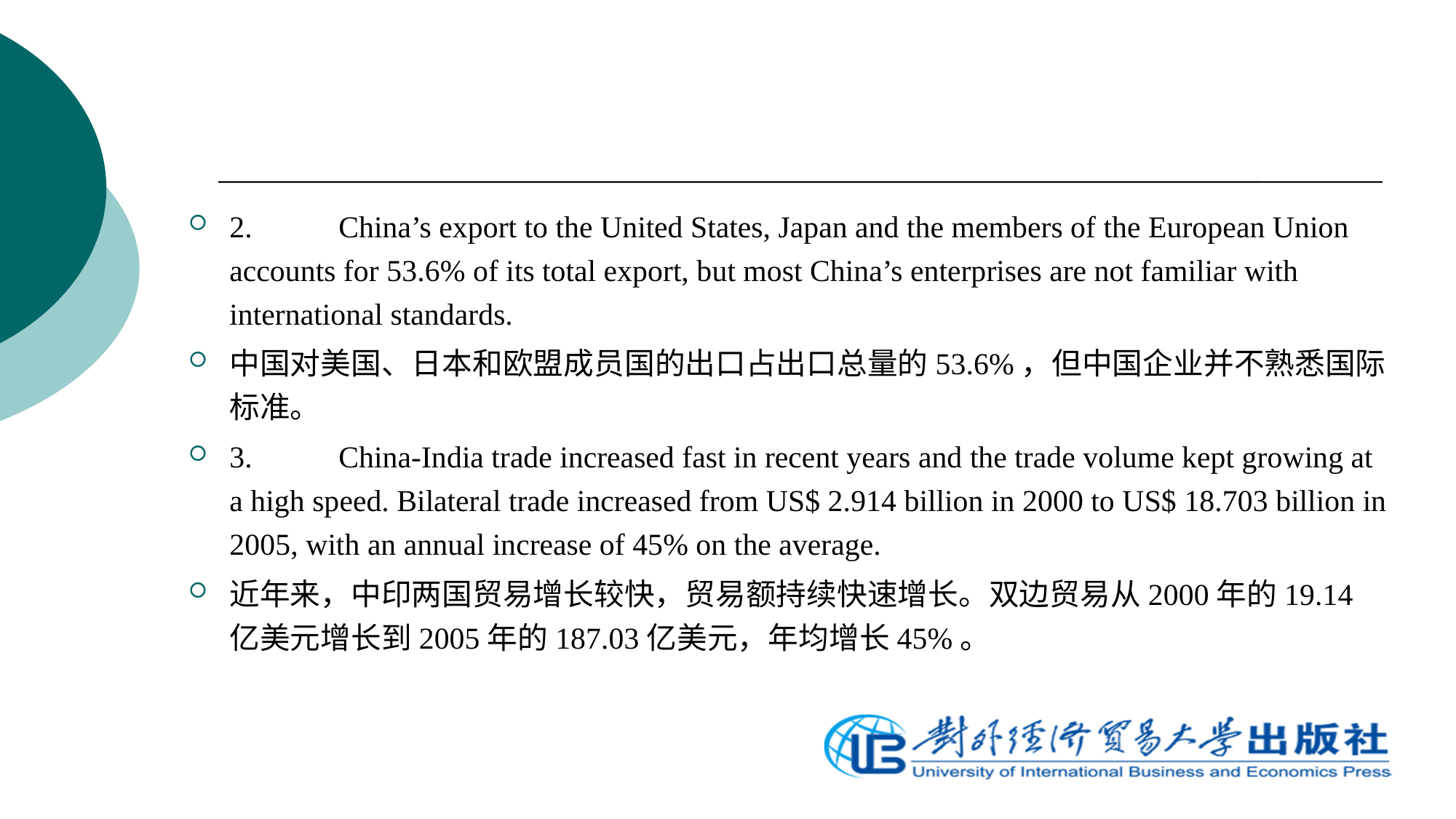

2.	China’s export to the United States, Japan and the members of the European Union accounts for 53.6% of its total export, but most China’s enterprises are not familiar with international standards.
中国对美国、日本和欧盟成员国的出口占出口总量的53.6%，但中国企业并不熟悉国际标准。
3.	China-India trade increased fast in recent years and the trade volume kept growing at a high speed. Bilateral trade increased from US$ 2.914 billion in 2000 to US$ 18.703 billion in 2005, with an annual increase of 45% on the average.
近年来，中印两国贸易增长较快，贸易额持续快速增长。双边贸易从2000年的19.14亿美元增长到2005年的187.03亿美元，年均增长45%。